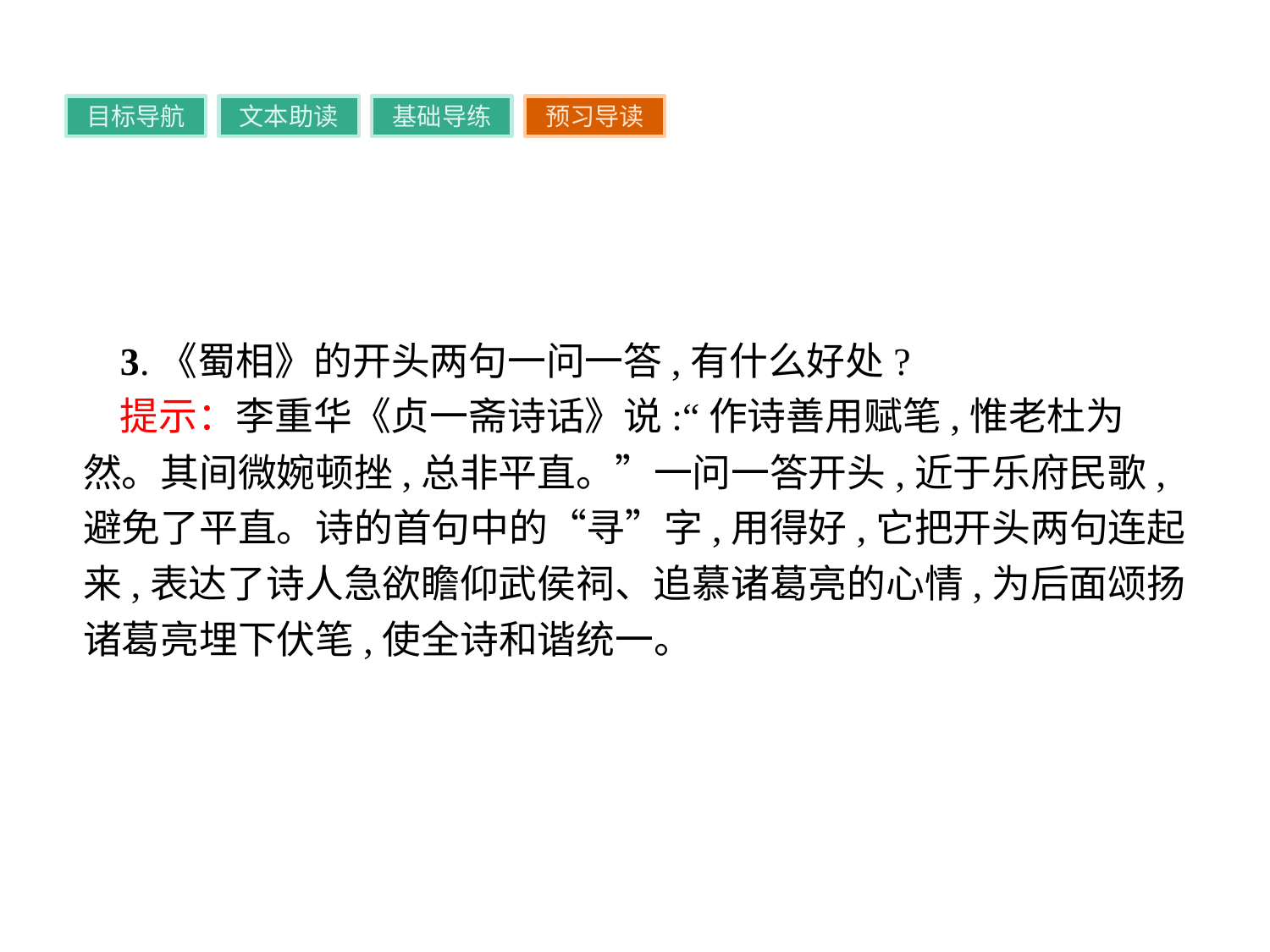

目标导航
文本助读
基础导练
预习导读
3.《蜀相》的开头两句一问一答,有什么好处?
提示：李重华《贞一斋诗话》说:“作诗善用赋笔,惟老杜为然。其间微婉顿挫,总非平直。”一问一答开头,近于乐府民歌,避免了平直。诗的首句中的“寻”字,用得好,它把开头两句连起来,表达了诗人急欲瞻仰武侯祠、追慕诸葛亮的心情,为后面颂扬诸葛亮埋下伏笔,使全诗和谐统一。